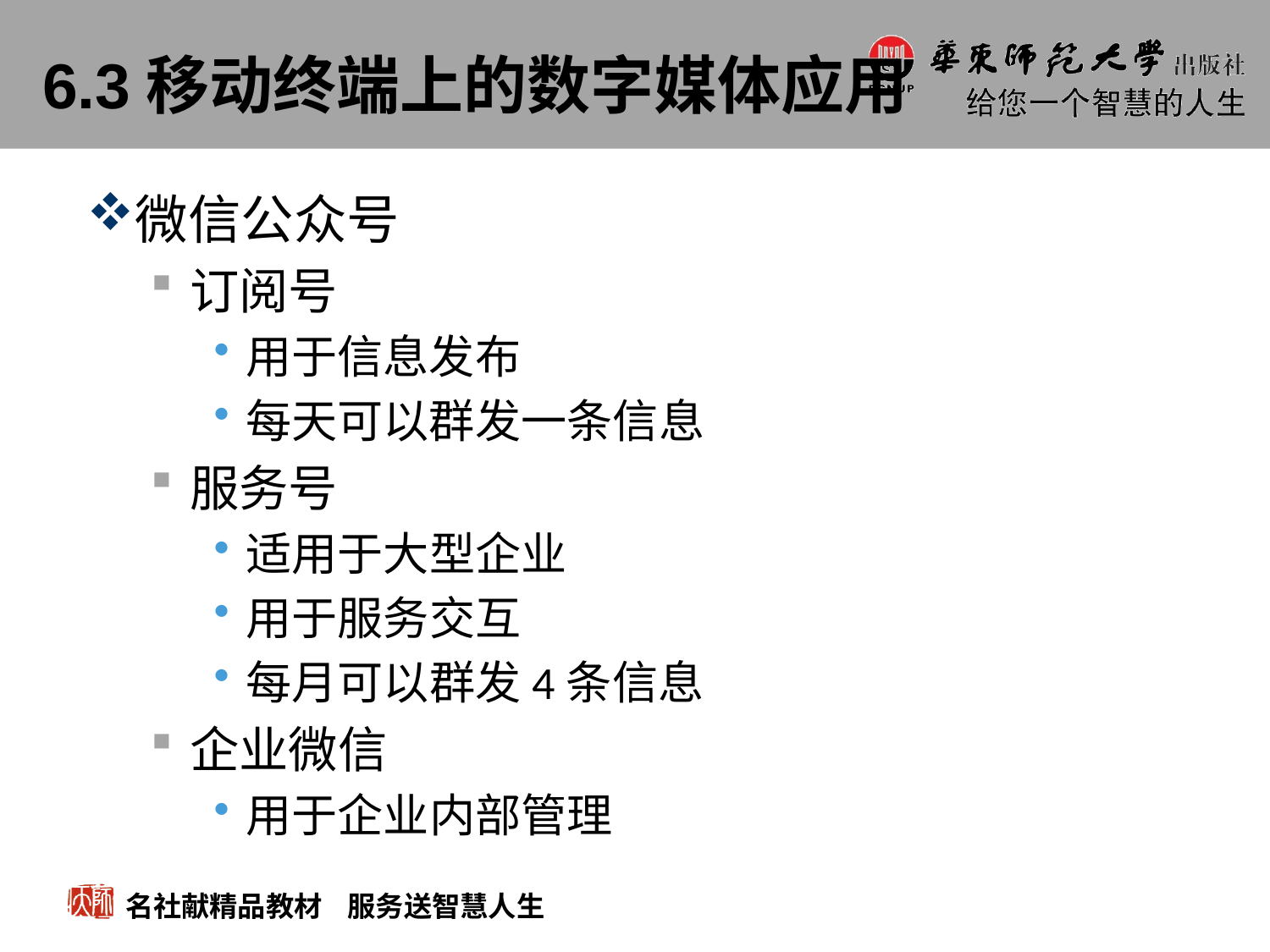

# 6.3移动终端上的数字媒体应用
微信公众号
订阅号
用于信息发布
每天可以群发一条信息
服务号
适用于大型企业
用于服务交互
每月可以群发4条信息
企业微信
用于企业内部管理